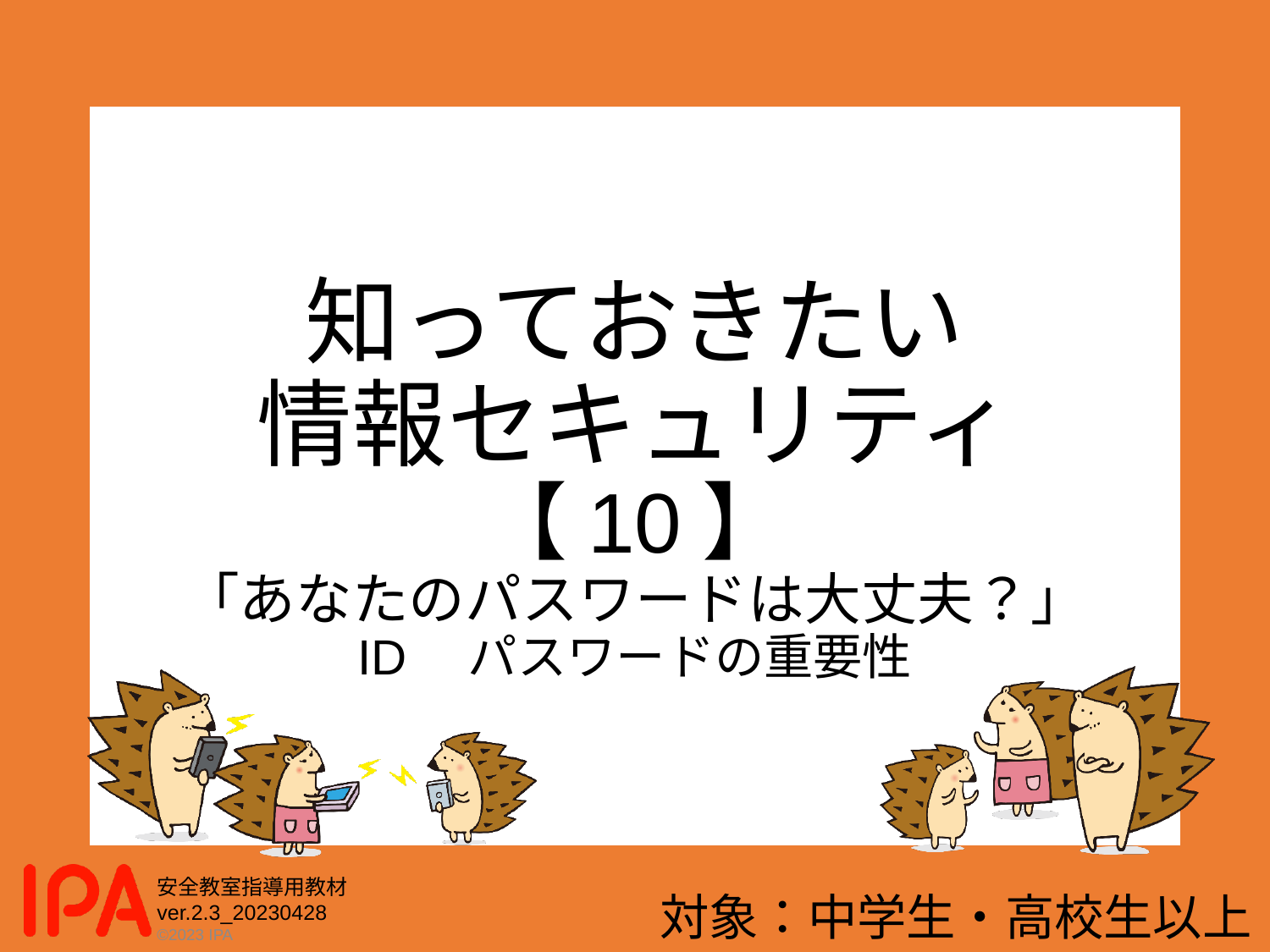

# 知っておきたい 情報セキュリティ 【10】 「あなたのパスワードは大丈夫？」 ID　パスワードの重要性
対象：中学生・高校生以上